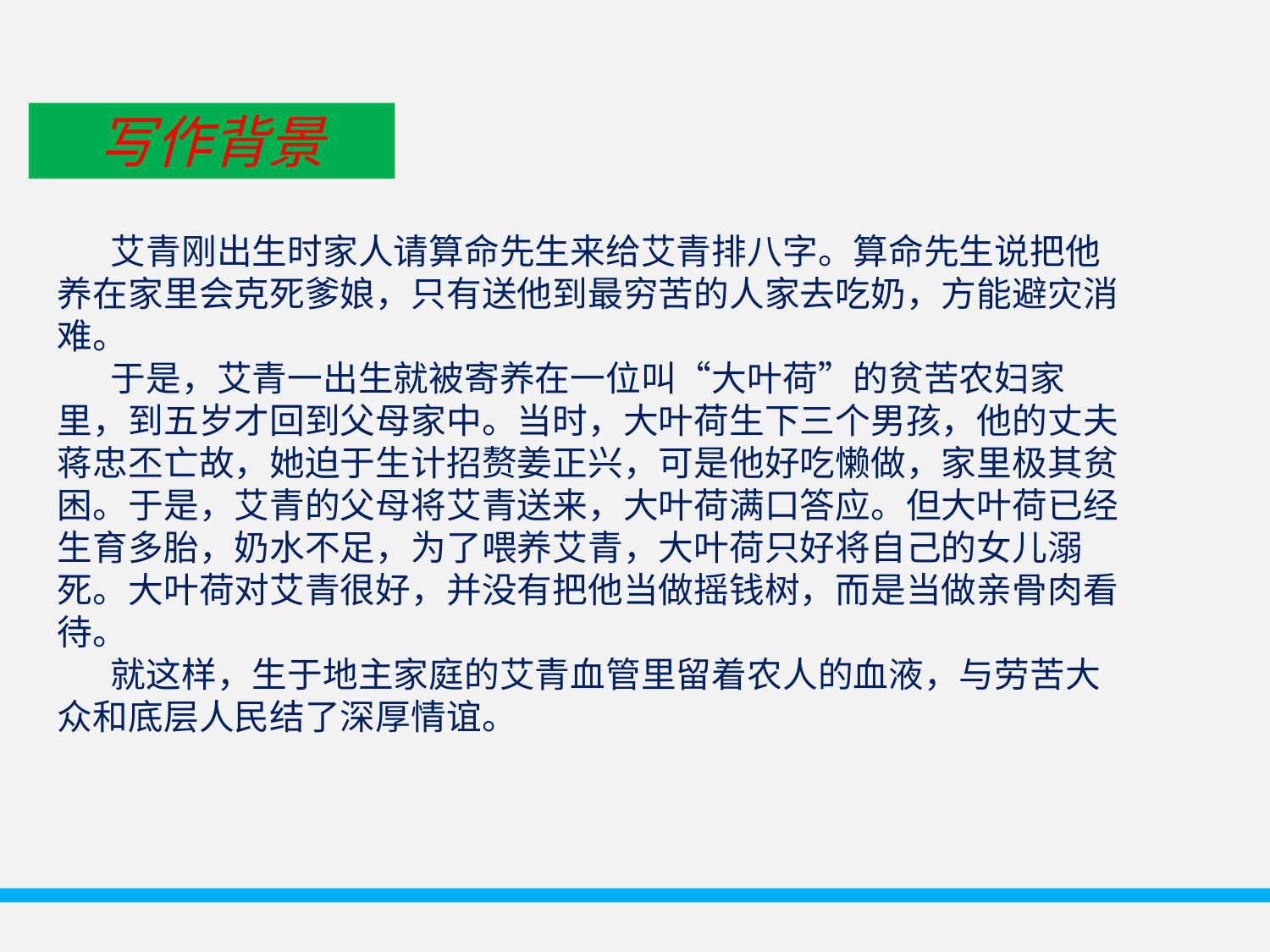

写作背景
 艾青刚出生时家人请算命先生来给艾青排八字。算命先生说把他养在家里会克死爹娘，只有送他到最穷苦的人家去吃奶，方能避灾消难。
 于是，艾青一出生就被寄养在一位叫“大叶荷”的贫苦农妇家里，到五岁才回到父母家中。当时，大叶荷生下三个男孩，他的丈夫蒋忠丕亡故，她迫于生计招赘姜正兴，可是他好吃懒做，家里极其贫困。于是，艾青的父母将艾青送来，大叶荷满口答应。但大叶荷已经生育多胎，奶水不足，为了喂养艾青，大叶荷只好将自己的女儿溺死。大叶荷对艾青很好，并没有把他当做摇钱树，而是当做亲骨肉看待。
 就这样，生于地主家庭的艾青血管里留着农人的血液，与劳苦大众和底层人民结了深厚情谊。